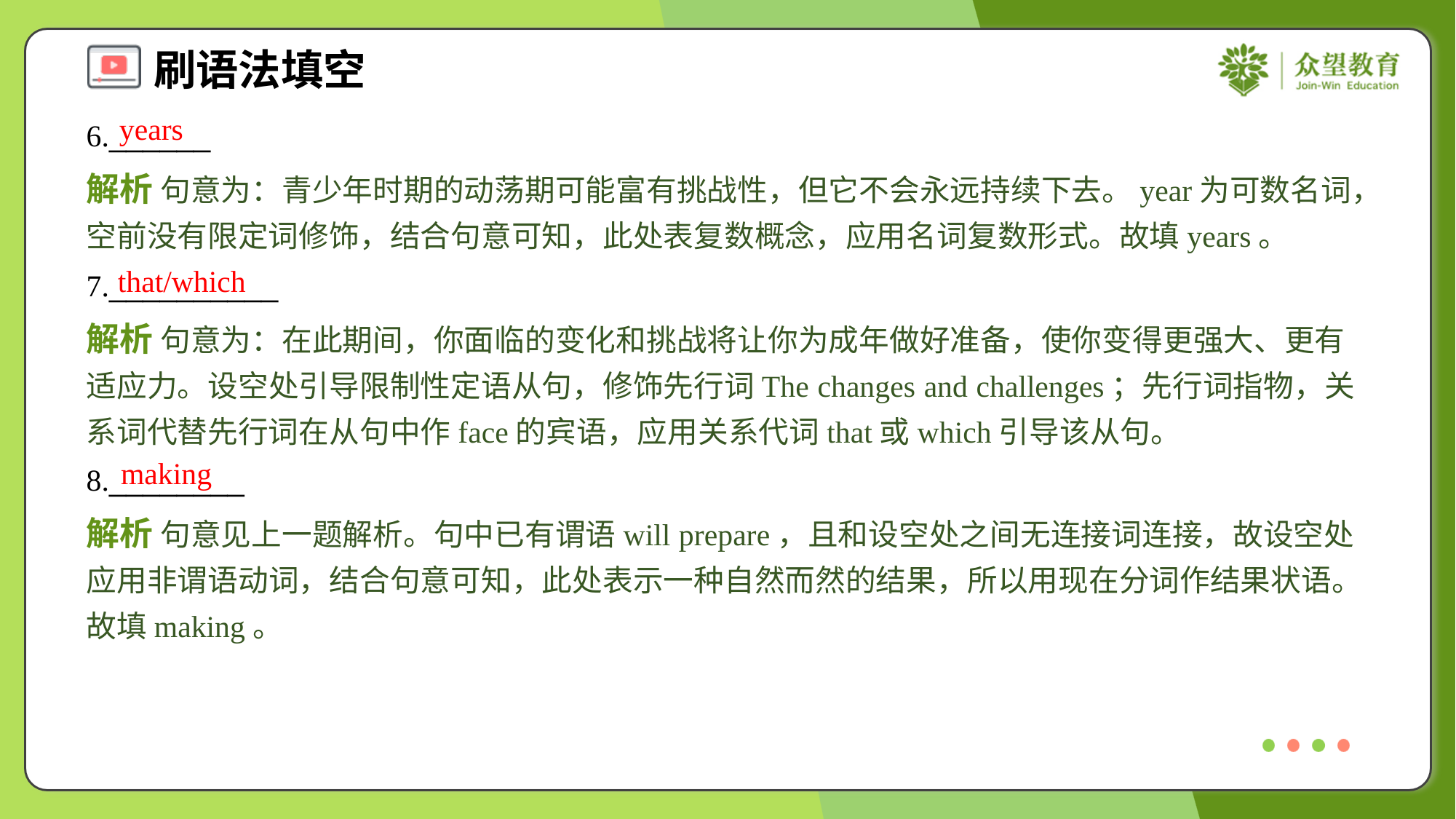

years
6.______
解析 句意为：青少年时期的动荡期可能富有挑战性，但它不会永远持续下去。year为可数名词，空前没有限定词修饰，结合句意可知，此处表复数概念，应用名词复数形式。故填years。
that/which
7.__________
解析 句意为：在此期间，你面临的变化和挑战将让你为成年做好准备，使你变得更强大、更有适应力。设空处引导限制性定语从句，修饰先行词The changes and challenges；先行词指物，关系词代替先行词在从句中作face的宾语，应用关系代词that或which引导该从句。
making
8.________
解析 句意见上一题解析。句中已有谓语will prepare，且和设空处之间无连接词连接，故设空处应用非谓语动词，结合句意可知，此处表示一种自然而然的结果，所以用现在分词作结果状语。故填making。